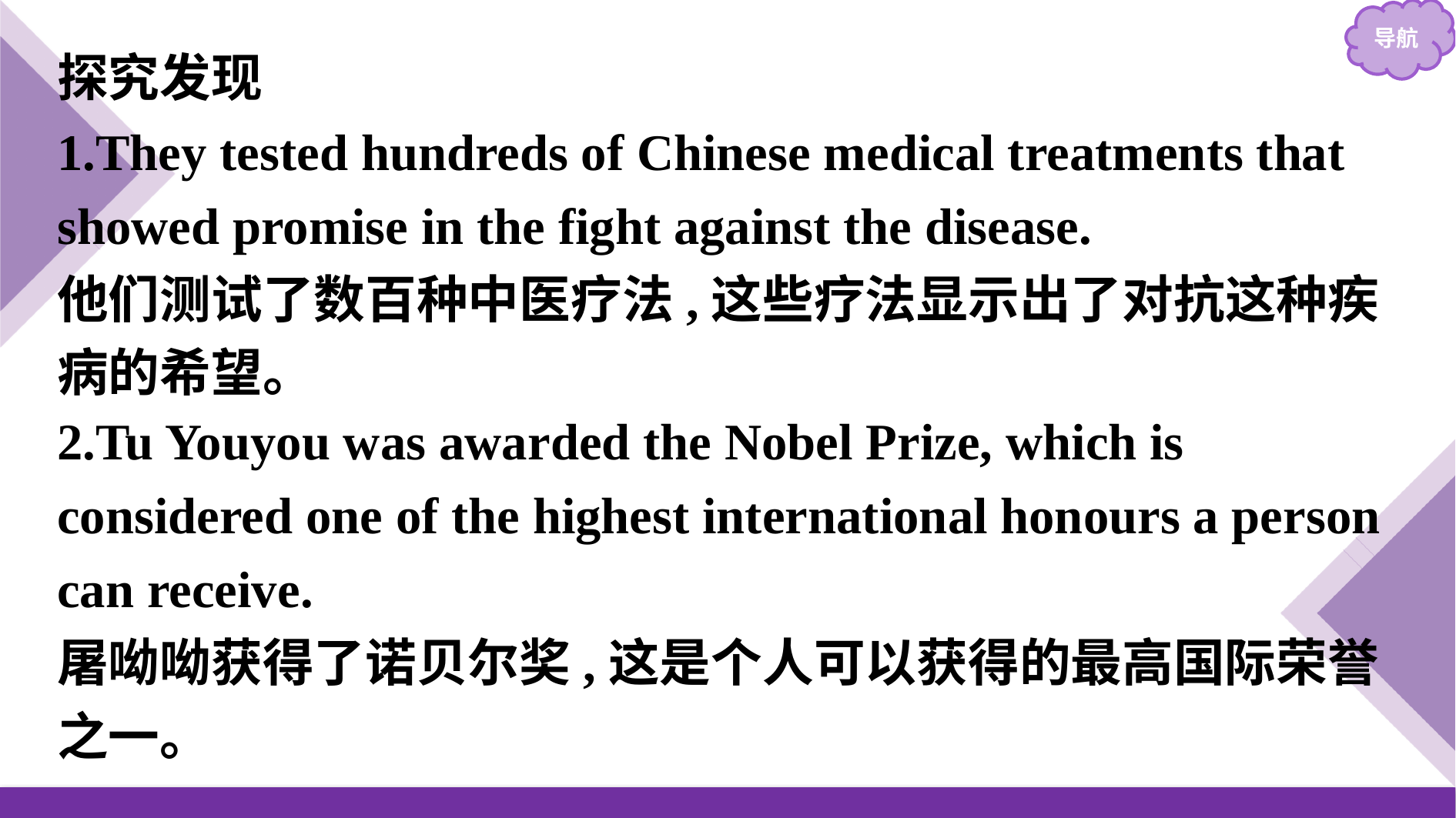

探究发现
1.They tested hundreds of Chinese medical treatments that showed promise in the fight against the disease.
他们测试了数百种中医疗法,这些疗法显示出了对抗这种疾病的希望。
2.Tu Youyou was awarded the Nobel Prize, which is considered one of the highest international honours a person can receive.
屠呦呦获得了诺贝尔奖,这是个人可以获得的最高国际荣誉之一。